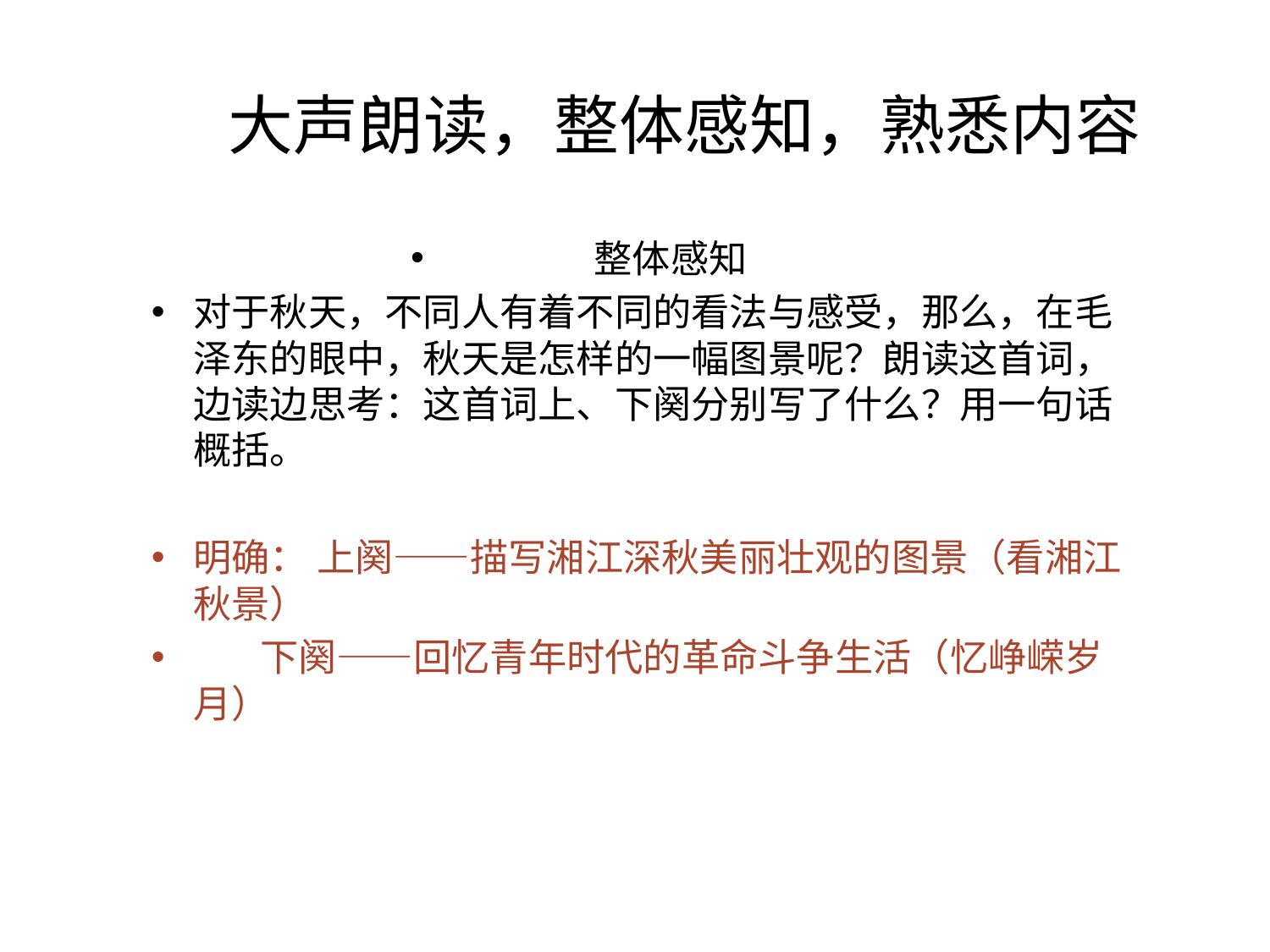

大声朗读，整体感知，熟悉内容
整体感知
对于秋天，不同人有着不同的看法与感受，那么，在毛泽东的眼中，秋天是怎样的一幅图景呢？朗读这首词，边读边思考：这首词上、下阕分别写了什么？用一句话概括。

明确： 上阕——描写湘江深秋美丽壮观的图景（看湘江秋景）
       下阕——回忆青年时代的革命斗争生活（忆峥嵘岁月）